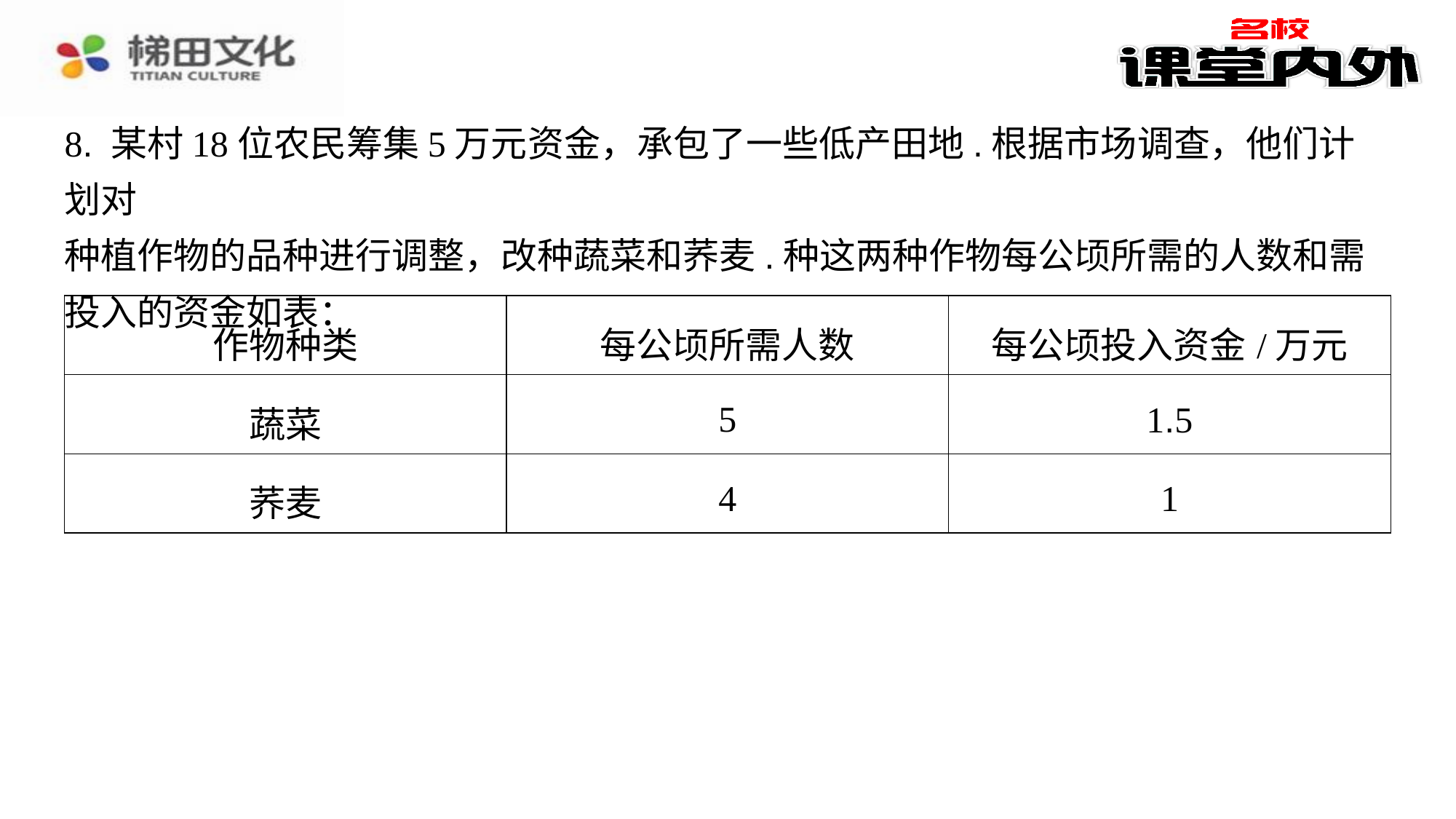

8. 某村18位农民筹集5万元资金，承包了一些低产田地.根据市场调查，他们计划对
种植作物的品种进行调整，改种蔬菜和荞麦.种这两种作物每公顷所需的人数和需
投入的资金如表：
| 作物种类 | 每公顷所需人数 | 每公顷投入资金/万元 |
| --- | --- | --- |
| 蔬菜 | 5 | 1.5 |
| 荞麦 | 4 | 1 |